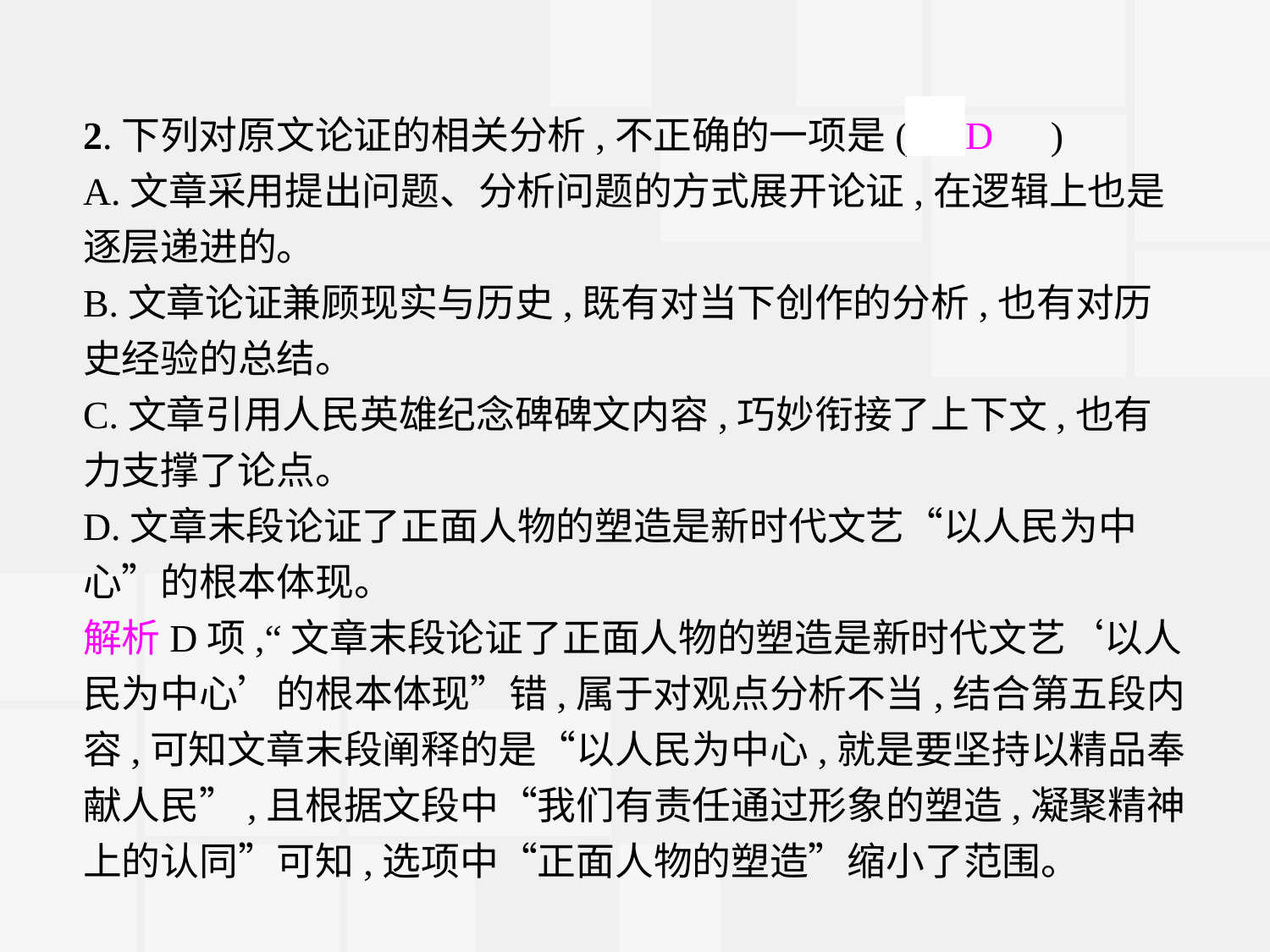

2.下列对原文论证的相关分析,不正确的一项是(　D　)
A.文章采用提出问题、分析问题的方式展开论证,在逻辑上也是逐层递进的。
B.文章论证兼顾现实与历史,既有对当下创作的分析,也有对历史经验的总结。
C.文章引用人民英雄纪念碑碑文内容,巧妙衔接了上下文,也有力支撑了论点。
D.文章末段论证了正面人物的塑造是新时代文艺“以人民为中心”的根本体现。
解析D项,“文章末段论证了正面人物的塑造是新时代文艺‘以人民为中心’的根本体现”错,属于对观点分析不当,结合第五段内容,可知文章末段阐释的是“以人民为中心,就是要坚持以精品奉献人民”,且根据文段中“我们有责任通过形象的塑造,凝聚精神上的认同”可知,选项中“正面人物的塑造”缩小了范围。